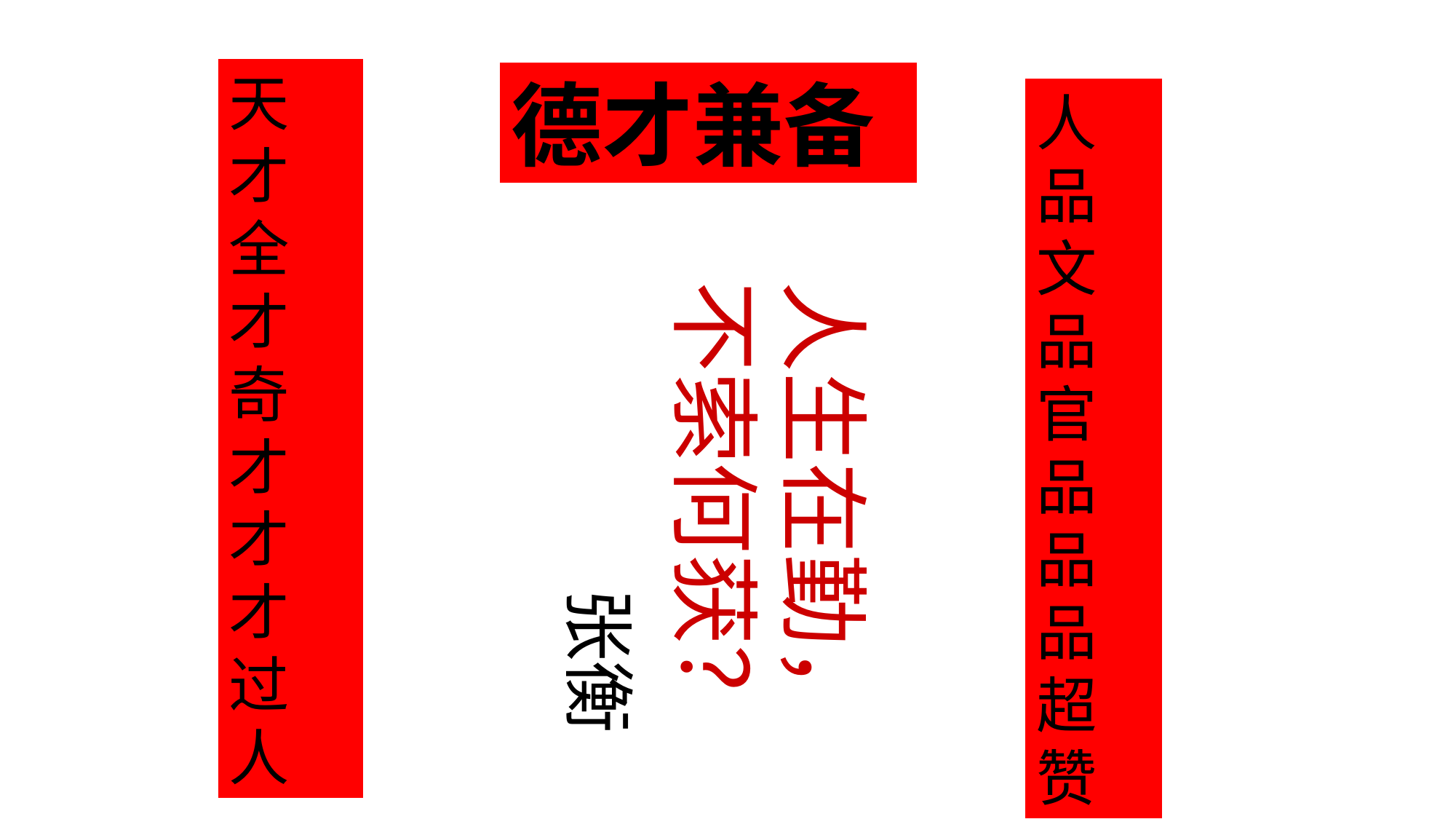

天
才
全
才
奇
才
才
才
过
人
德才兼备
人
品
文
品
官
品
品
品超赞
人生在勤，
不索何获？
              张衡